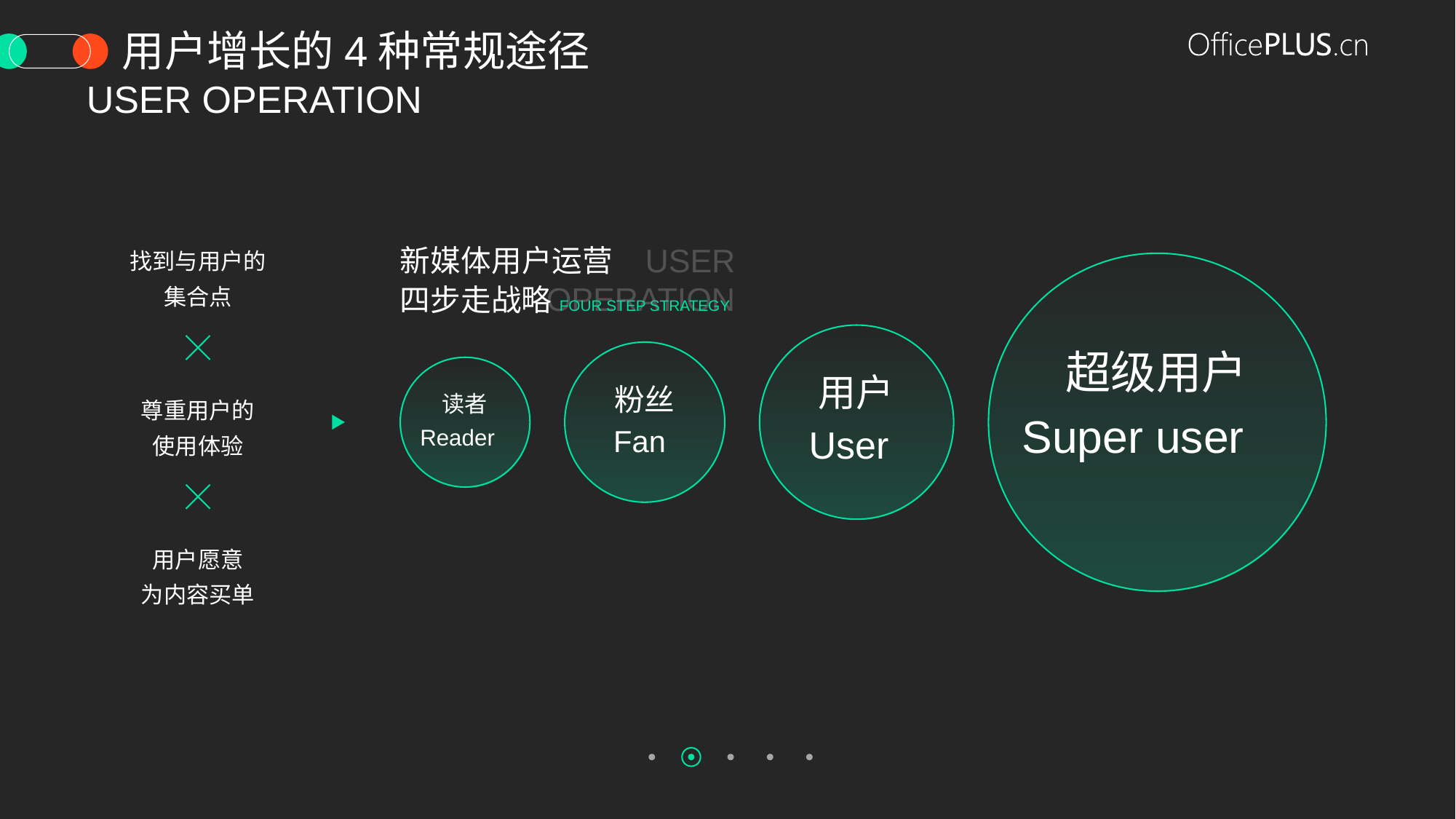

用户增长的4种常规途径
User operation

找到与用户的
集合点
尊重用户的
使用体验
用户愿意
为内容买单
User
operation
新媒体用户运营

超级用户
Super user

四步走战略
Four step strategy

用户
User

粉丝
Fan

读者
Reader